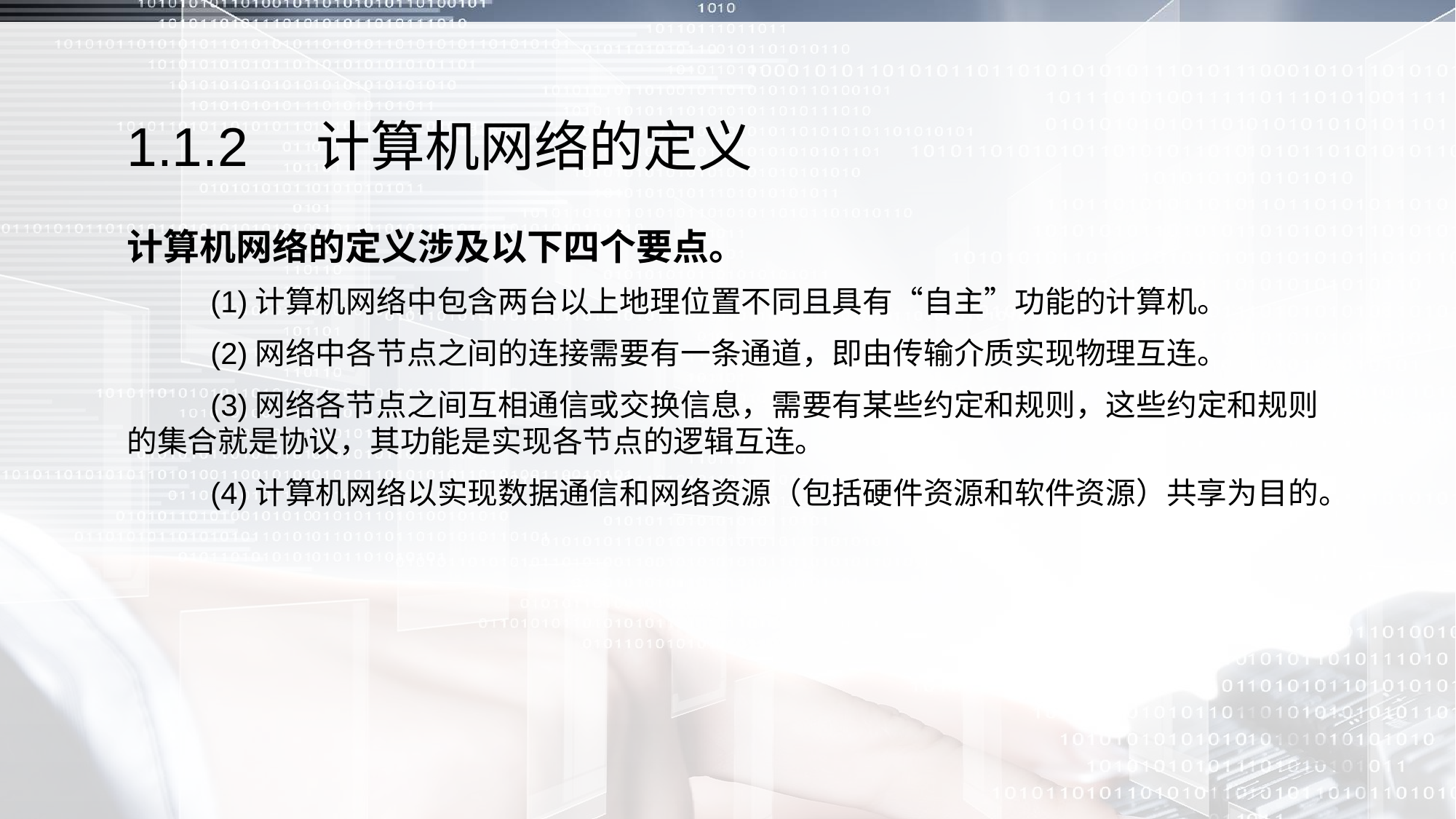

# 1.1.2　计算机网络的定义
计算机网络的定义涉及以下四个要点。
          (1)计算机网络中包含两台以上地理位置不同且具有“自主”功能的计算机。
          (2)网络中各节点之间的连接需要有一条通道，即由传输介质实现物理互连。
          (3)网络各节点之间互相通信或交换信息，需要有某些约定和规则，这些约定和规则的集合就是协议，其功能是实现各节点的逻辑互连。
          (4)计算机网络以实现数据通信和网络资源（包括硬件资源和软件资源）共享为目的。